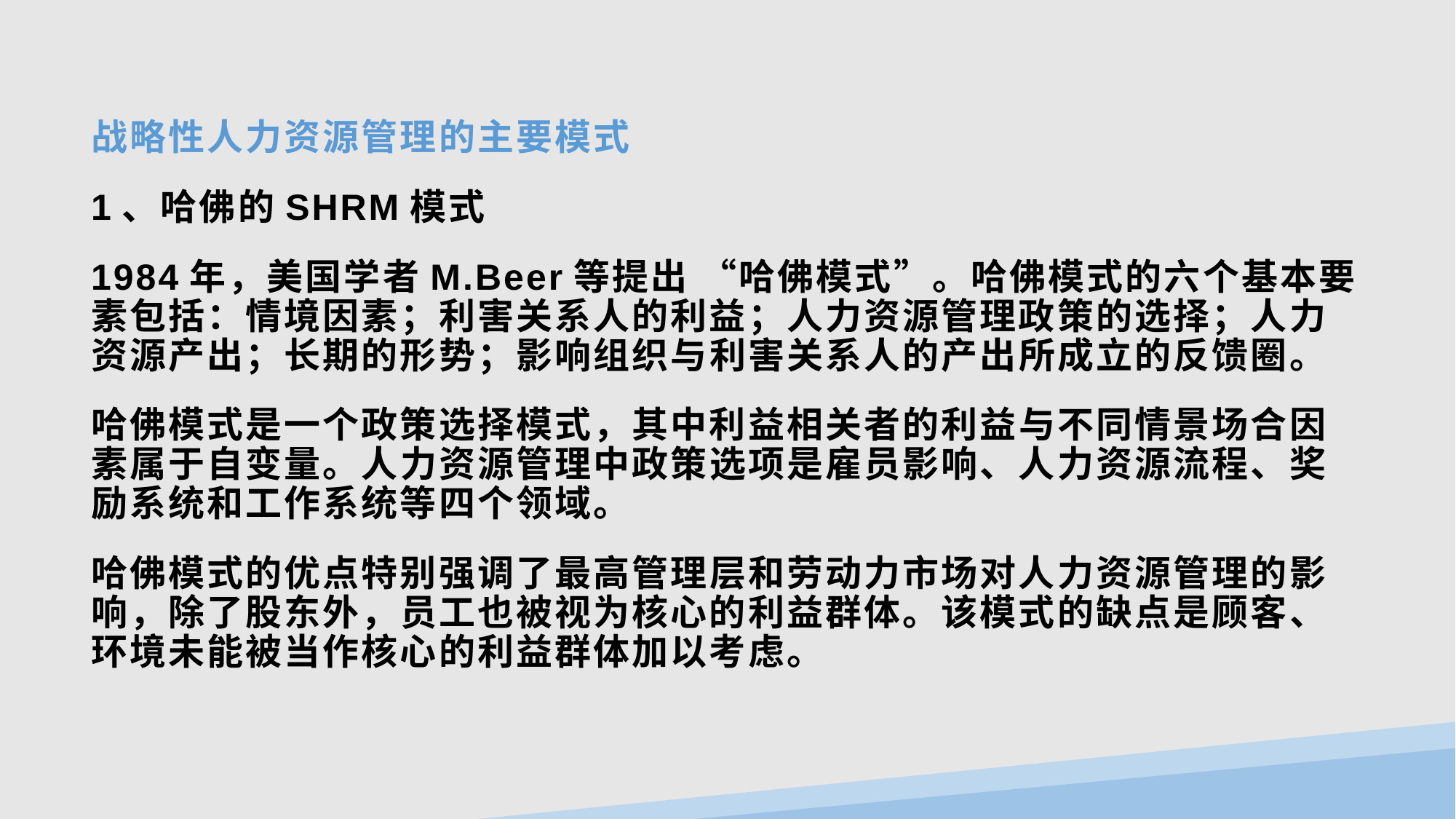

#
战略性人力资源管理的主要模式
1、哈佛的SHRM模式
1984年，美国学者M.Beer等提出 “哈佛模式”。哈佛模式的六个基本要素包括：情境因素；利害关系人的利益；人力资源管理政策的选择；人力资源产出；长期的形势；影响组织与利害关系人的产出所成立的反馈圈。
哈佛模式是一个政策选择模式，其中利益相关者的利益与不同情景场合因素属于自变量。人力资源管理中政策选项是雇员影响、人力资源流程、奖励系统和工作系统等四个领域。
哈佛模式的优点特别强调了最高管理层和劳动力市场对人力资源管理的影响，除了股东外，员工也被视为核心的利益群体。该模式的缺点是顾客、环境未能被当作核心的利益群体加以考虑。